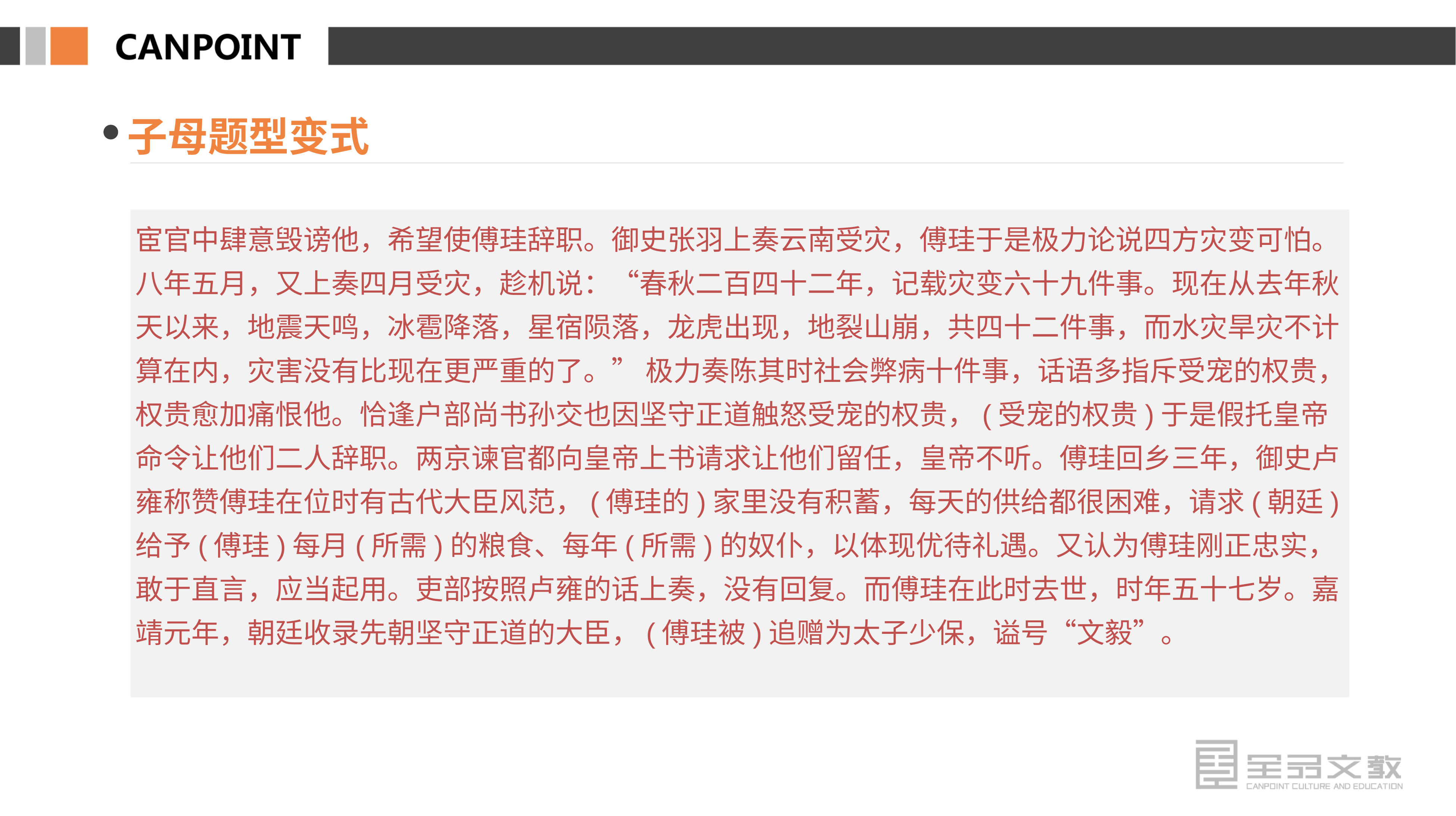

子母题型变式

宦官中肆意毁谤他，希望使傅珪辞职。御史张羽上奏云南受灾，傅珪于是极力论说四方灾变可怕。八年五月，又上奏四月受灾，趁机说：“春秋二百四十二年，记载灾变六十九件事。现在从去年秋天以来，地震天鸣，冰雹降落，星宿陨落，龙虎出现，地裂山崩，共四十二件事，而水灾旱灾不计算在内，灾害没有比现在更严重的了。” 极力奏陈其时社会弊病十件事，话语多指斥受宠的权贵，权贵愈加痛恨他。恰逢户部尚书孙交也因坚守正道触怒受宠的权贵，(受宠的权贵)于是假托皇帝命令让他们二人辞职。两京谏官都向皇帝上书请求让他们留任，皇帝不听。傅珪回乡三年，御史卢雍称赞傅珪在位时有古代大臣风范，(傅珪的)家里没有积蓄，每天的供给都很困难，请求(朝廷)给予(傅珪)每月(所需)的粮食、每年(所需)的奴仆，以体现优待礼遇。又认为傅珪刚正忠实，敢于直言，应当起用。吏部按照卢雍的话上奏，没有回复。而傅珪在此时去世，时年五十七岁。嘉靖元年，朝廷收录先朝坚守正道的大臣，(傅珪被)追赠为太子少保，谥号“文毅”。